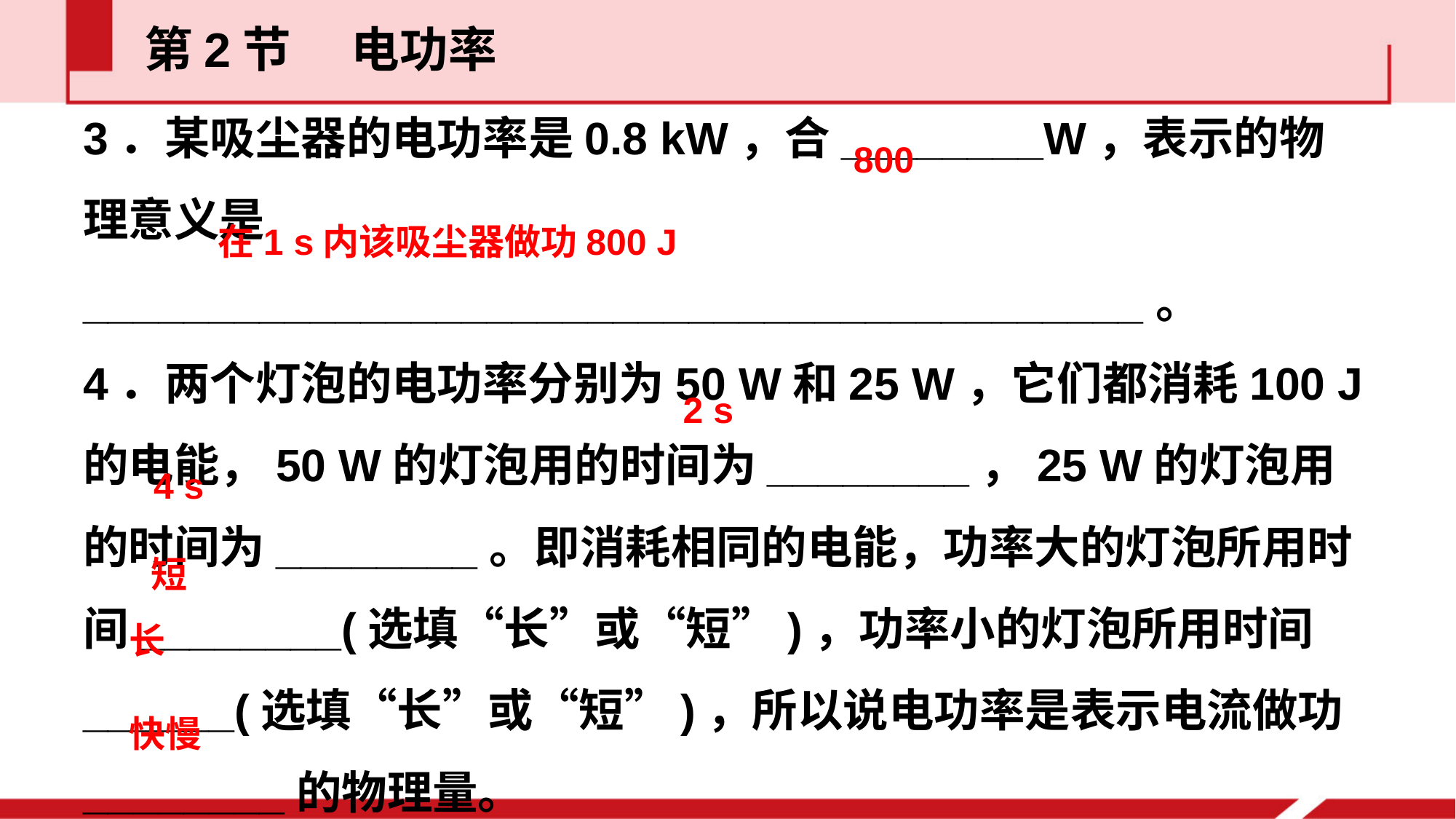

第2节  电功率
3．某吸尘器的电功率是0.8 kW，合________W，表示的物理意义是__________________________________________。
4．两个灯泡的电功率分别为50 W和25 W，它们都消耗100 J的电能，50 W的灯泡用的时间为________，25 W的灯泡用的时间为________。即消耗相同的电能，功率大的灯泡所用时间________(选填“长”或“短”)，功率小的灯泡所用时间______(选填“长”或“短”)，所以说电功率是表示电流做功________的物理量。
800
在1 s内该吸尘器做功800 J
2 s
4 s
短
长
快慢